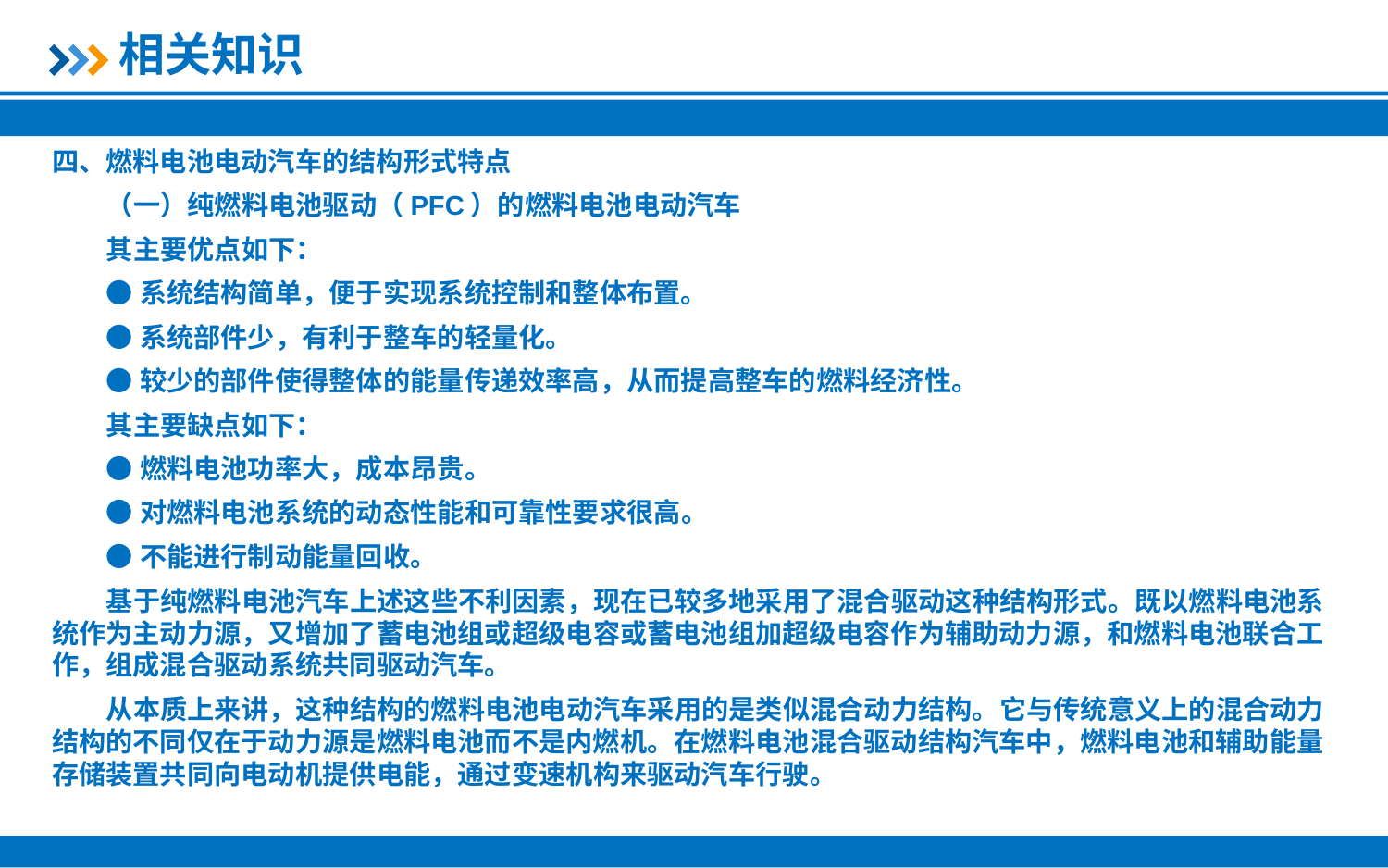

相关知识
四、燃料电池电动汽车的结构形式特点
（一）纯燃料电池驱动（PFC）的燃料电池电动汽车
其主要优点如下：
●系统结构简单，便于实现系统控制和整体布置。
●系统部件少，有利于整车的轻量化。
●较少的部件使得整体的能量传递效率高，从而提高整车的燃料经济性。
其主要缺点如下：
●燃料电池功率大，成本昂贵。
●对燃料电池系统的动态性能和可靠性要求很高。
●不能进行制动能量回收。
基于纯燃料电池汽车上述这些不利因素，现在已较多地采用了混合驱动这种结构形式。既以燃料电池系统作为主动力源，又增加了蓄电池组或超级电容或蓄电池组加超级电容作为辅助动力源，和燃料电池联合工作，组成混合驱动系统共同驱动汽车。
从本质上来讲，这种结构的燃料电池电动汽车采用的是类似混合动力结构。它与传统意义上的混合动力结构的不同仅在于动力源是燃料电池而不是内燃机。在燃料电池混合驱动结构汽车中，燃料电池和辅助能量存储装置共同向电动机提供电能，通过变速机构来驱动汽车行驶。